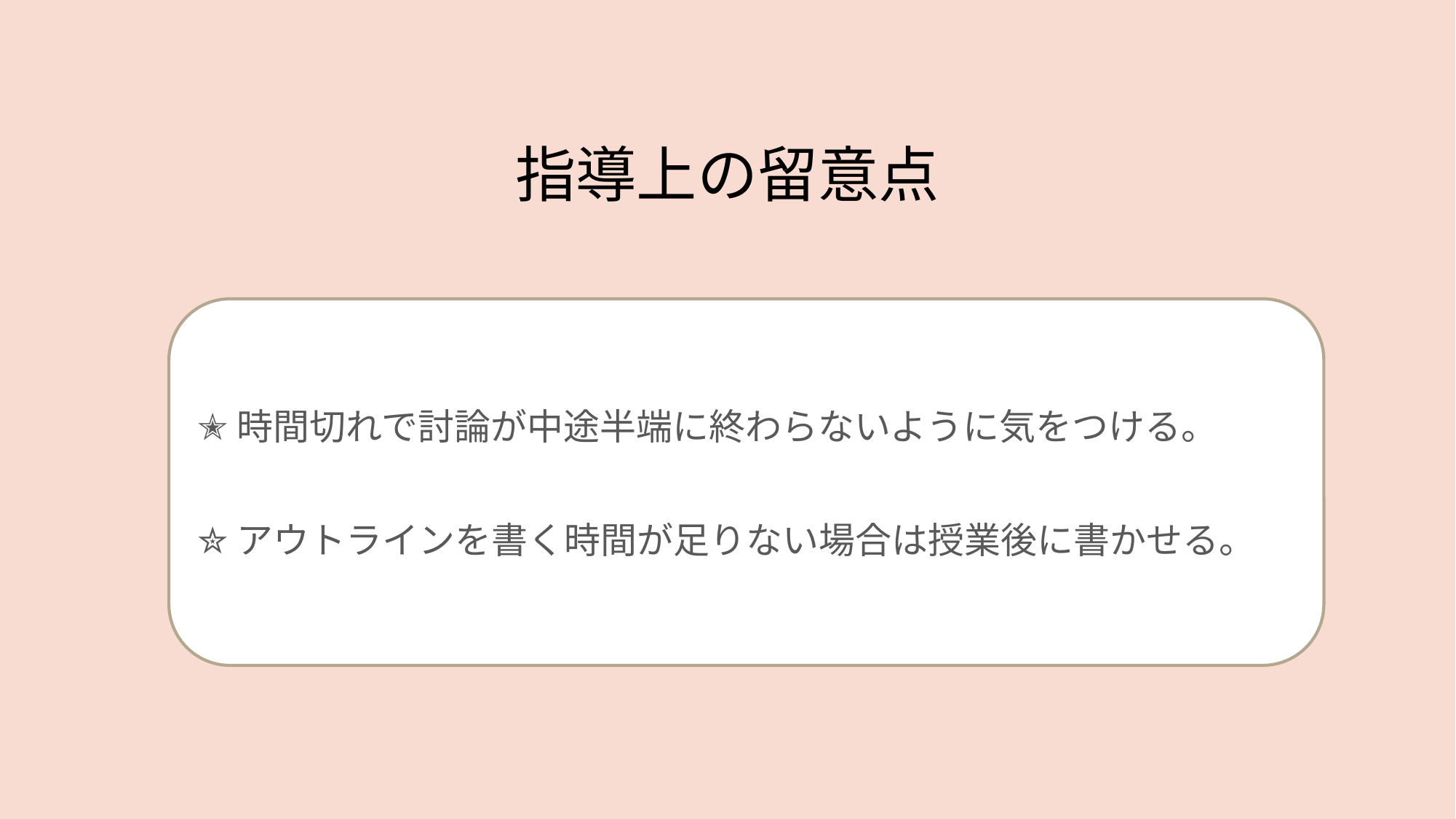

指導上の留意点

✭時間切れで討論が中途半端に終わらないように気をつける。
✮アウトラインを書く時間が足りない場合は授業後に書かせる。